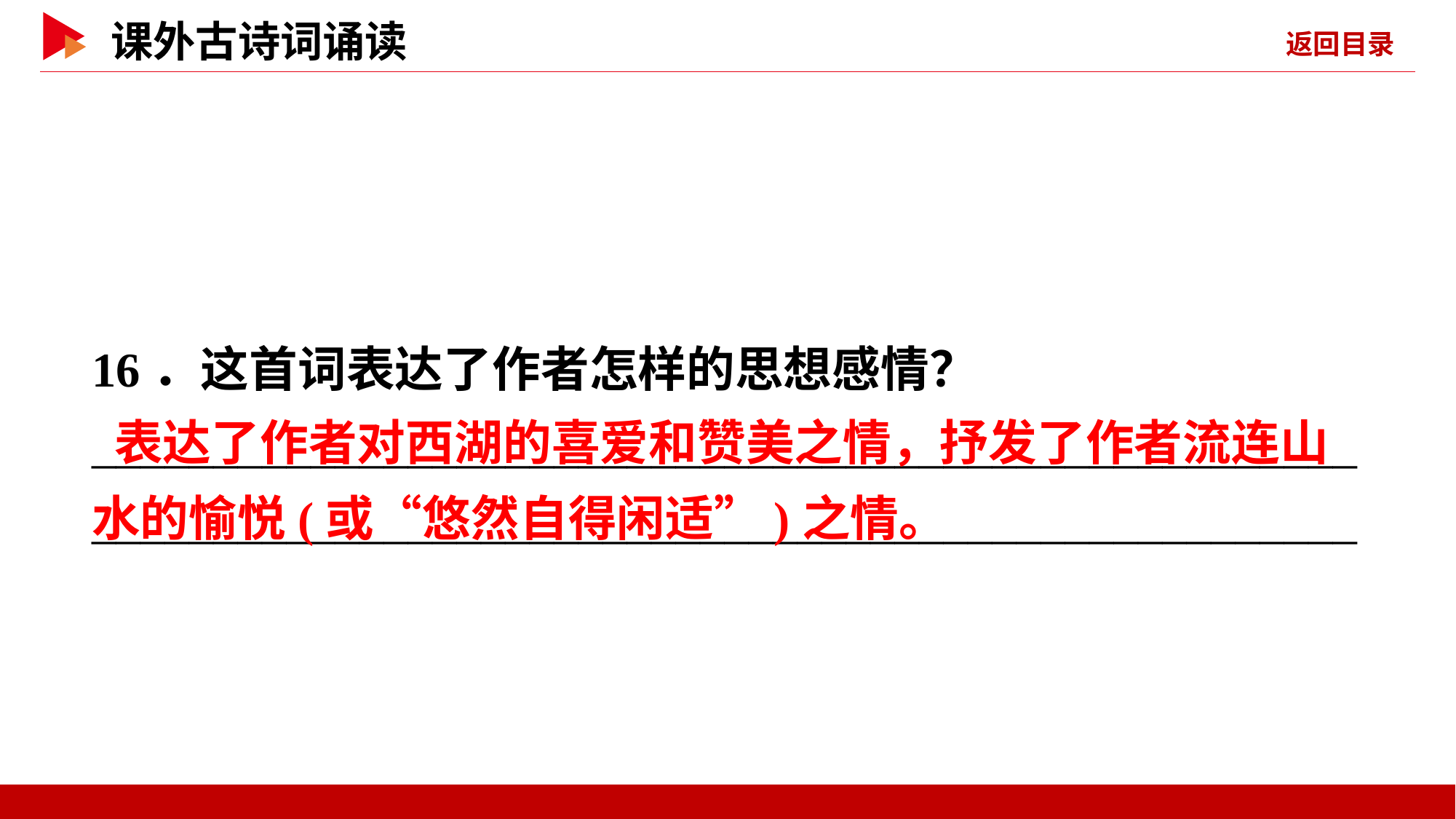

16．这首词表达了作者怎样的思想感情？
________________________________________________________________________________________________________
 表达了作者对西湖的喜爱和赞美之情，抒发了作者流连山水的愉悦(或“悠然自得闲适”)之情。